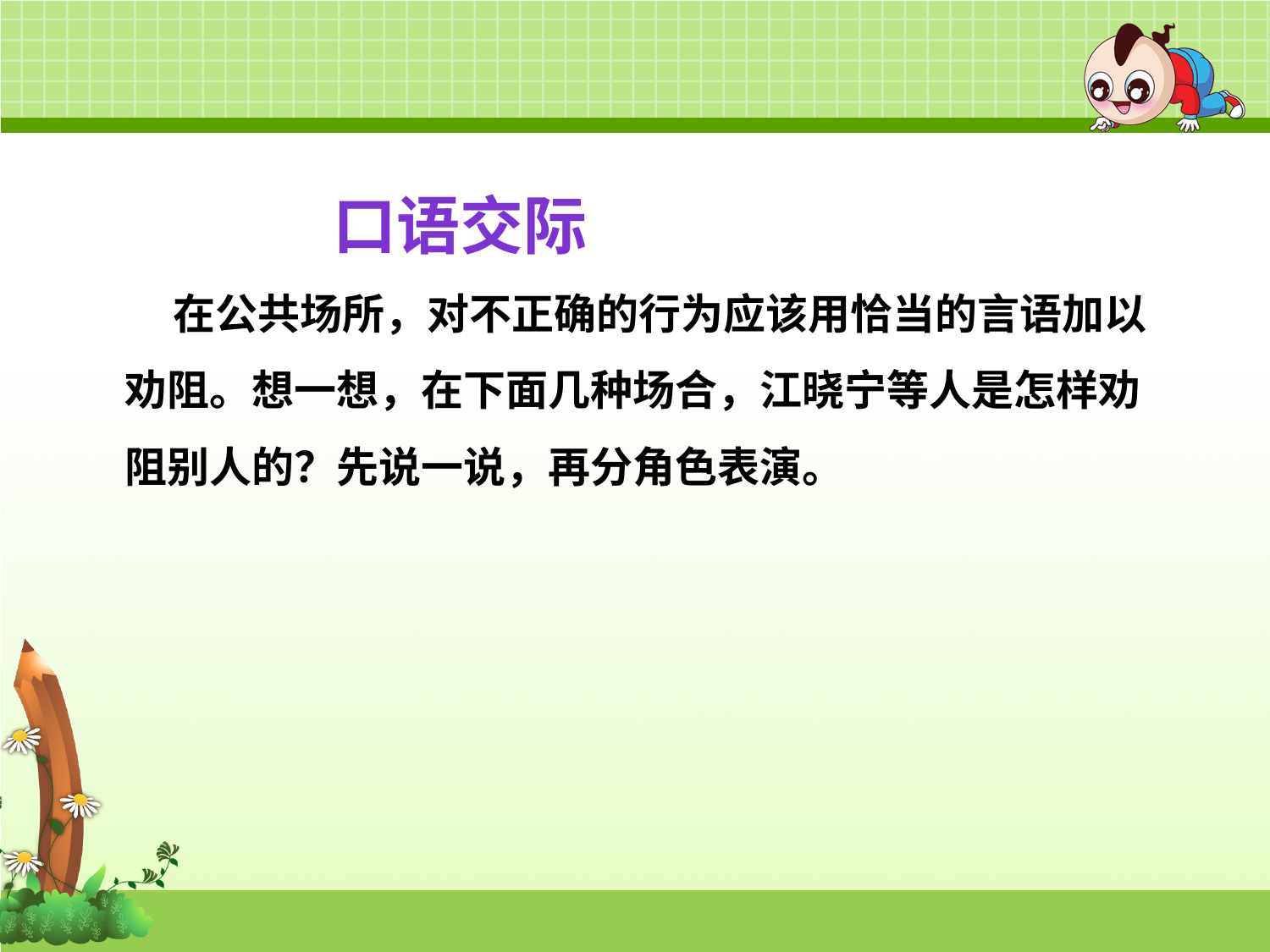

口语交际
    在公共场所，对不正确的行为应该用恰当的言语加以劝阻。想一想，在下面几种场合，江晓宁等人是怎样劝阻别人的？先说一说，再分角色表演。